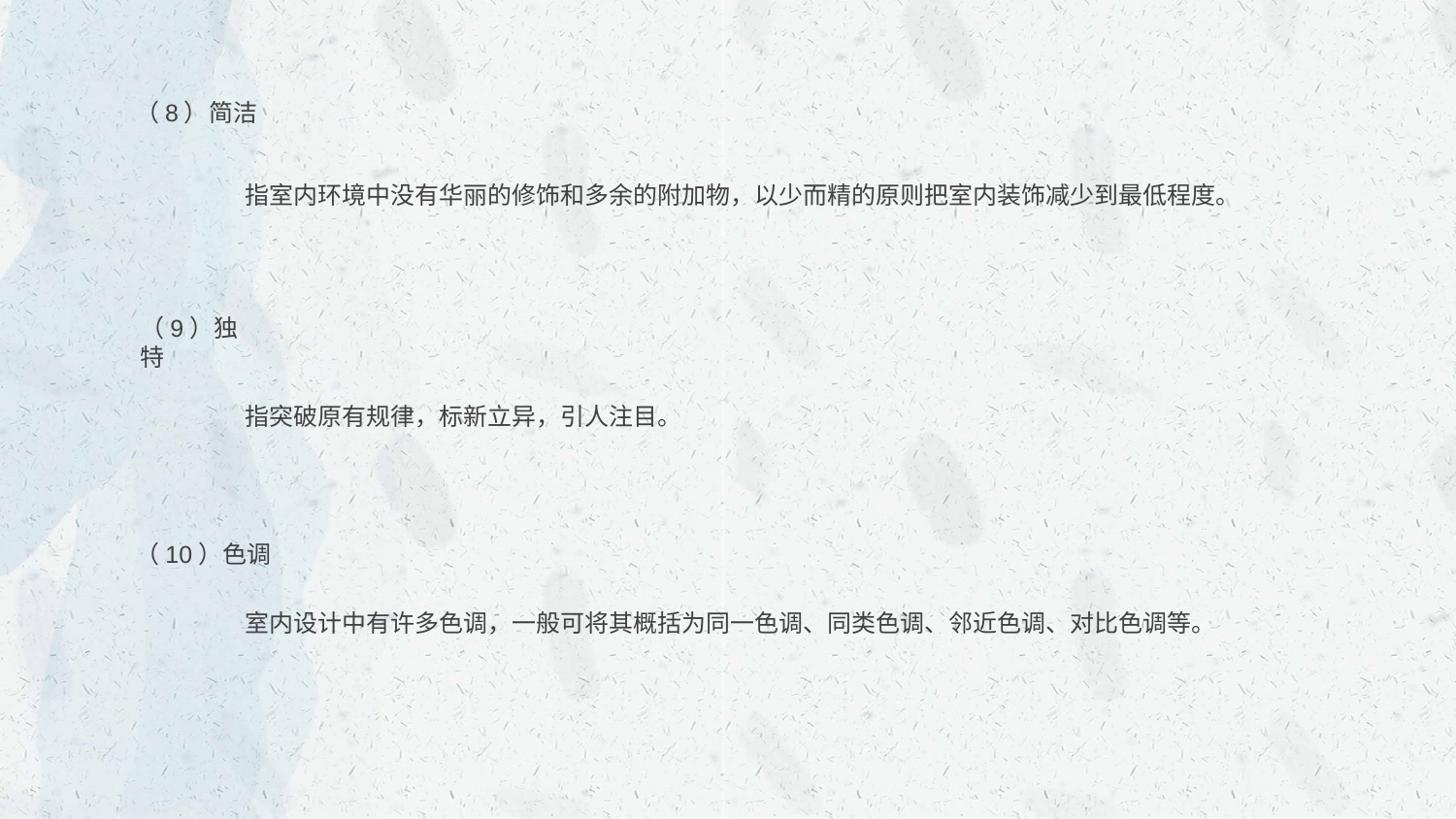

（8）简洁
指室内环境中没有华丽的修饰和多余的附加物，以少而精的原则把室内装饰减少到最低程度。
（9）独特
指突破原有规律，标新立异，引人注目。
（10）色调
室内设计中有许多色调，一般可将其概括为同一色调、同类色调、邻近色调、对比色调等。